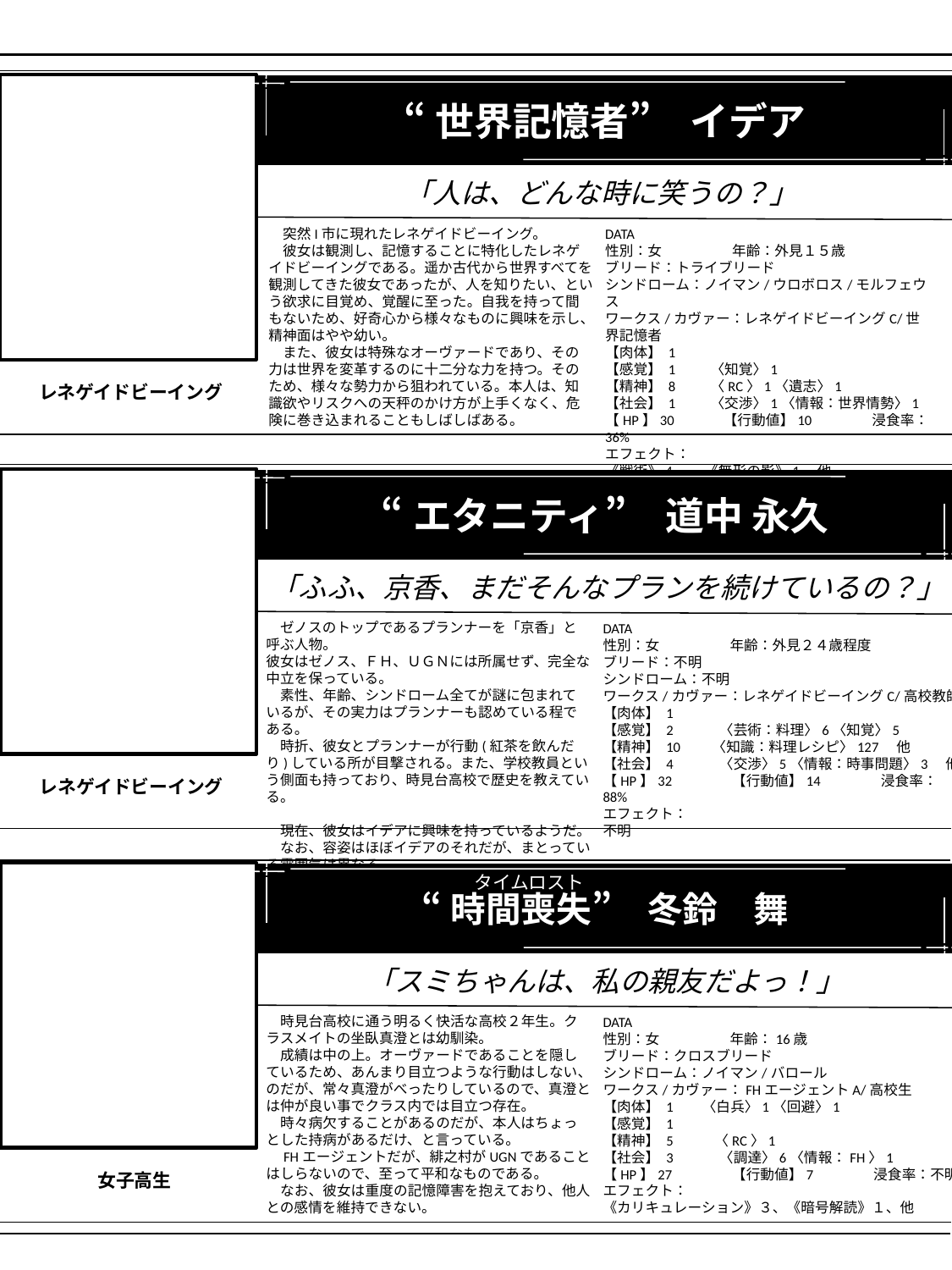

“世界記憶者”　イデア
「人は、どんな時に笑うの？」
DATA
性別：女	年齢：外見１５歳
ブリード：トライブリード
シンドローム：ノイマン/ウロボロス/モルフェウス
ワークス/カヴァー：レネゲイドビーイングC/世界記憶者
【肉体】 1
【感覚】 1　　 〈知覚〉1
【精神】 8　 　〈RC〉1〈遺志〉1
【社会】 1　　 〈交渉〉1〈情報：世界情勢〉1
【HP】30　　　 【行動値】10　　　　浸食率：36%
エフェクト：
《戦術》4、　《無形の影》1、他
　突然I市に現れたレネゲイドビーイング。
　彼女は観測し、記憶することに特化したレネゲイドビーイングである。遥か古代から世界すべてを観測してきた彼女であったが、人を知りたい、という欲求に目覚め、覚醒に至った。自我を持って間もないため、好奇心から様々なものに興味を示し、精神面はやや幼い。
　また、彼女は特殊なオーヴァードであり、その力は世界を変革するのに十二分な力を持つ。そのため、様々な勢力から狙われている。本人は、知識欲やリスクへの天秤のかけ方が上手くなく、危険に巻き込まれることもしばしばある。

レネゲイドビーイング

“エタニティ”　道中 永久
 「ふふ、京香、まだそんなプランを続けているの？」
　ゼノスのトップであるプランナーを「京香」と呼ぶ人物。
彼女はゼノス、ＦＨ、ＵＧＮには所属せず、完全な中立を保っている。
　素性、年齢、シンドローム全てが謎に包まれているが、その実力はプランナーも認めている程である。
　時折、彼女とプランナーが行動(紅茶を飲んだり)している所が目撃される。また、学校教員という側面も持っており、時見台高校で歴史を教えている。

　現在、彼女はイデアに興味を持っているようだ。
　なお、容姿はほぼイデアのそれだが、まとっている雰囲気は異なる。

DATA
性別：女	年齢：外見２４歳程度
ブリード：不明
シンドローム：不明
ワークス/カヴァー：レネゲイドビーイングC/高校教師
【肉体】 1
【感覚】 2　　　〈芸術：料理〉6〈知覚〉5
【精神】 10　　〈知識：料理レシピ〉127　他
【社会】 4　　　〈交渉〉5〈情報：時事問題〉3　他
【HP】32　　　　【行動値】14　　　　浸食率：88%
エフェクト：
不明
レネゲイドビーイング

タイムロスト
“時間喪失”　冬鈴　舞
 「スミちゃんは、私の親友だよっ！」
　時見台高校に通う明るく快活な高校２年生。クラスメイトの坐臥真澄とは幼馴染。
　成績は中の上。オーヴァードであることを隠しているため、あんまり目立つような行動はしない、のだが、常々真澄がべったりしているので、真澄とは仲が良い事でクラス内では目立つ存在。
　時々病欠することがあるのだが、本人はちょっとした持病があるだけ、と言っている。
　FHエージェントだが、緋之村がUGNであることはしらないので、至って平和なものである。
　なお、彼女は重度の記憶障害を抱えており、他人との感情を維持できない。
DATA
性別：女	年齢：16歳
ブリード：クロスブリード
シンドローム：ノイマン/バロール
ワークス/カヴァー：FHエージェントA/高校生
【肉体】 1        〈白兵〉1〈回避〉1
【感覚】 1
【精神】 5　　   〈RC〉1
【社会】 3　　　〈調達〉6〈情報：FH〉1
【HP】27　　　　【行動値】7　　　　浸食率：不明
エフェクト：
《カリキュレーション》３、《暗号解読》１、他
女子高生